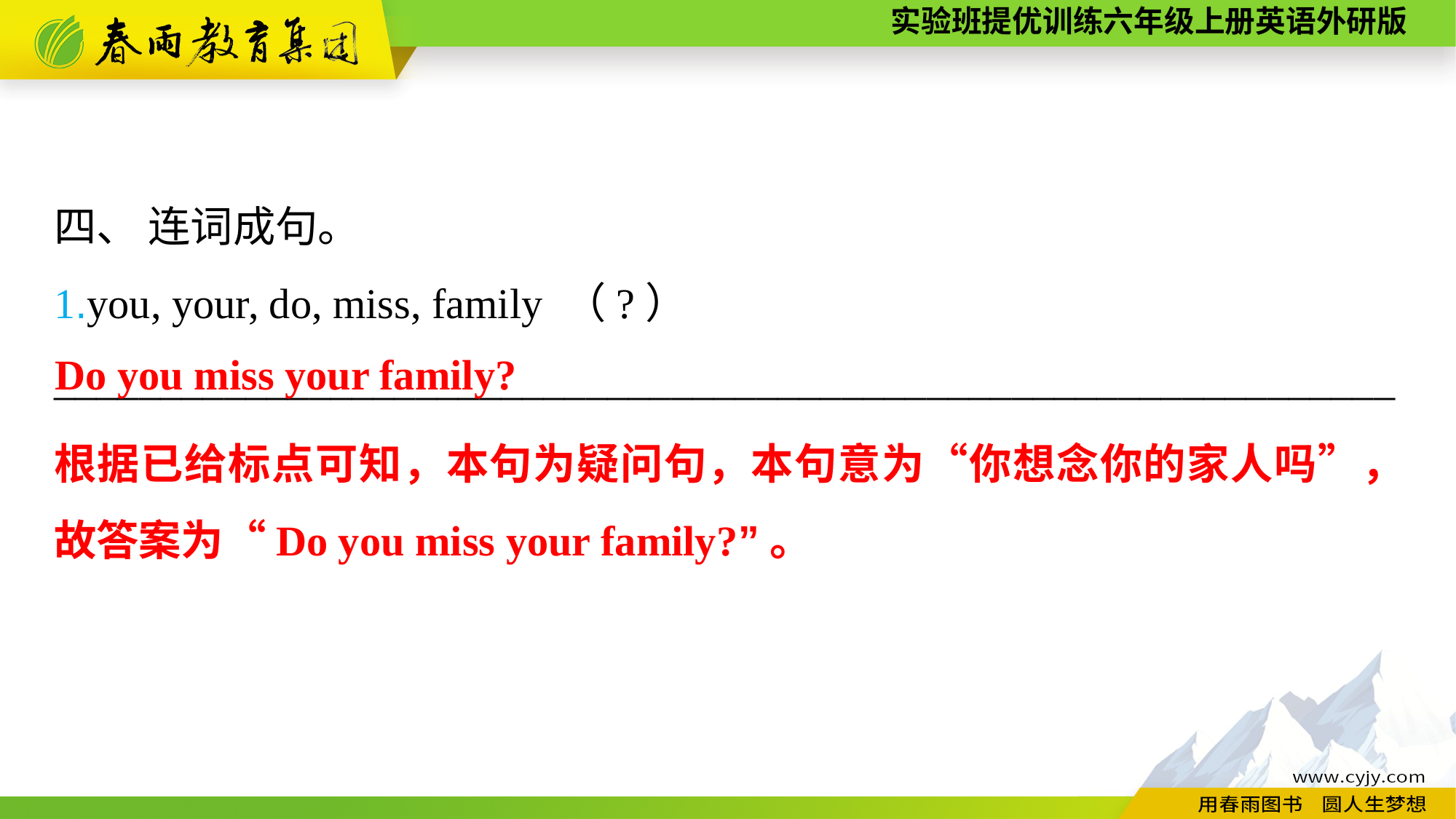

四、 连词成句。
1.you, your, do, miss, family （?）
_______________________________________________________________

Do you miss your family?
根据已给标点可知，本句为疑问句，本句意为“你想念你的家人吗”，故答案为“Do you miss your family?”。